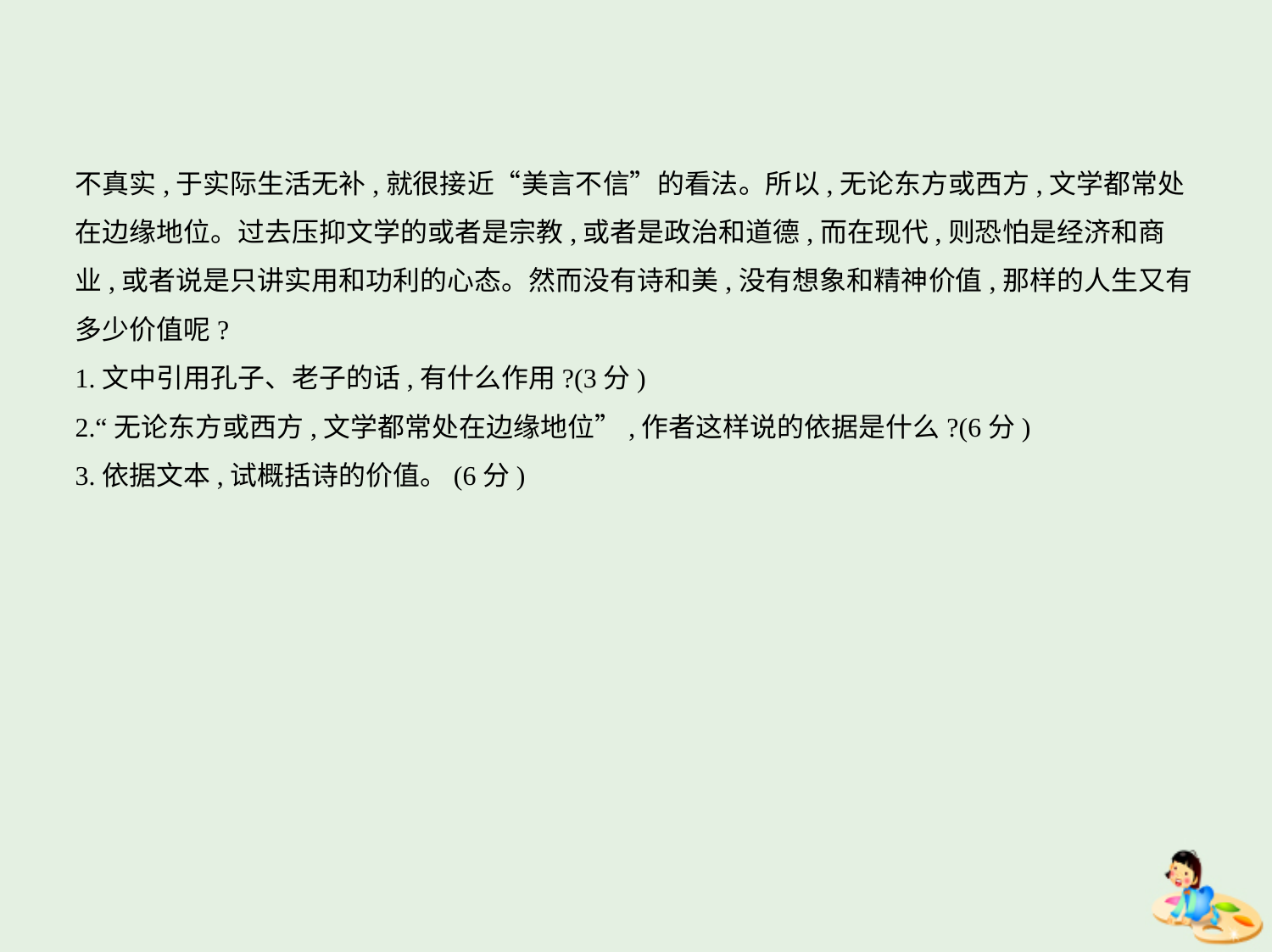

不真实,于实际生活无补,就很接近“美言不信”的看法。所以,无论东方或西方,文学都常处
在边缘地位。过去压抑文学的或者是宗教,或者是政治和道德,而在现代,则恐怕是经济和商
业,或者说是只讲实用和功利的心态。然而没有诗和美,没有想象和精神价值,那样的人生又有
多少价值呢?
1.文中引用孔子、老子的话,有什么作用?(3分)
2.“无论东方或西方,文学都常处在边缘地位”,作者这样说的依据是什么?(6分)
3.依据文本,试概括诗的价值。(6分)